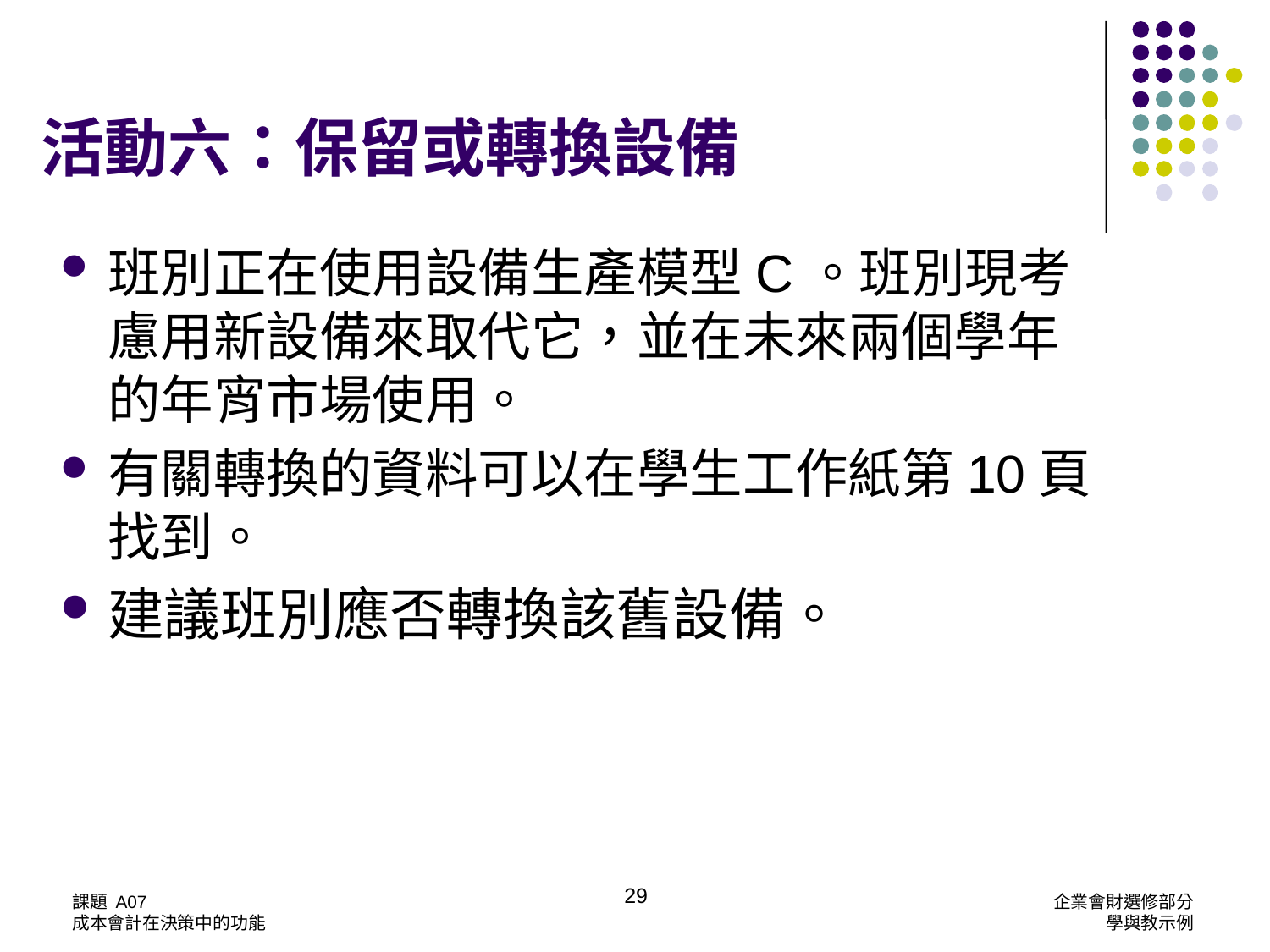

活動六：保留或轉換設備
班別正在使用設備生產模型C。班別現考慮用新設備來取代它，並在未來兩個學年的年宵市場使用。
有關轉換的資料可以在學生工作紙第10頁找到。
建議班別應否轉換該舊設備。

29